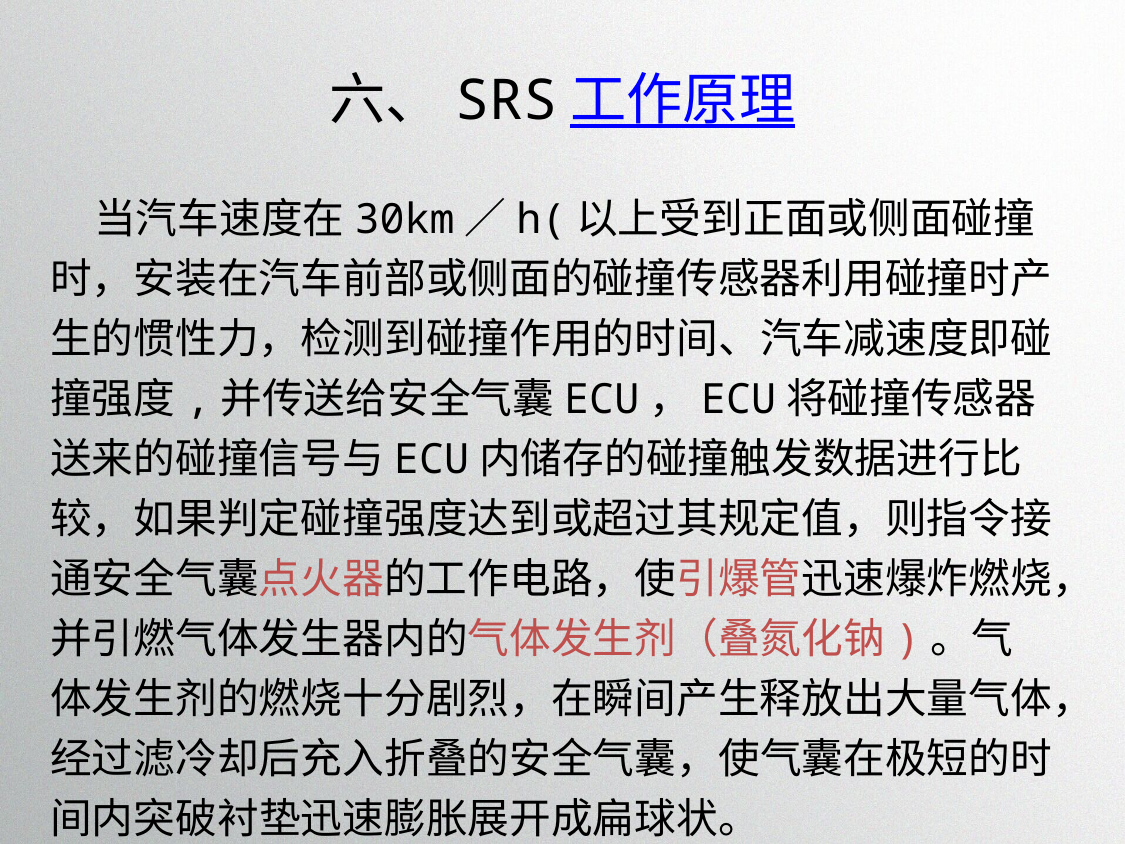

# 六、SRS工作原理
当汽车速度在30km／h(以上受到正面或侧面碰撞时，安装在汽车前部或侧面的碰撞传感器利用碰撞时产生的惯性力，检测到碰撞作用的时间、汽车减速度即碰撞强度,并传送给安全气囊ECU，ECU将碰撞传感器送来的碰撞信号与ECU内储存的碰撞触发数据进行比较，如果判定碰撞强度达到或超过其规定值，则指令接通安全气囊点火器的工作电路，使引爆管迅速爆炸燃烧，并引燃气体发生器内的气体发生剂（叠氮化钠)。气体发生剂的燃烧十分剧烈，在瞬间产生释放出大量气体，经过滤冷却后充入折叠的安全气囊，使气囊在极短的时间内突破衬垫迅速膨胀展开成扁球状。